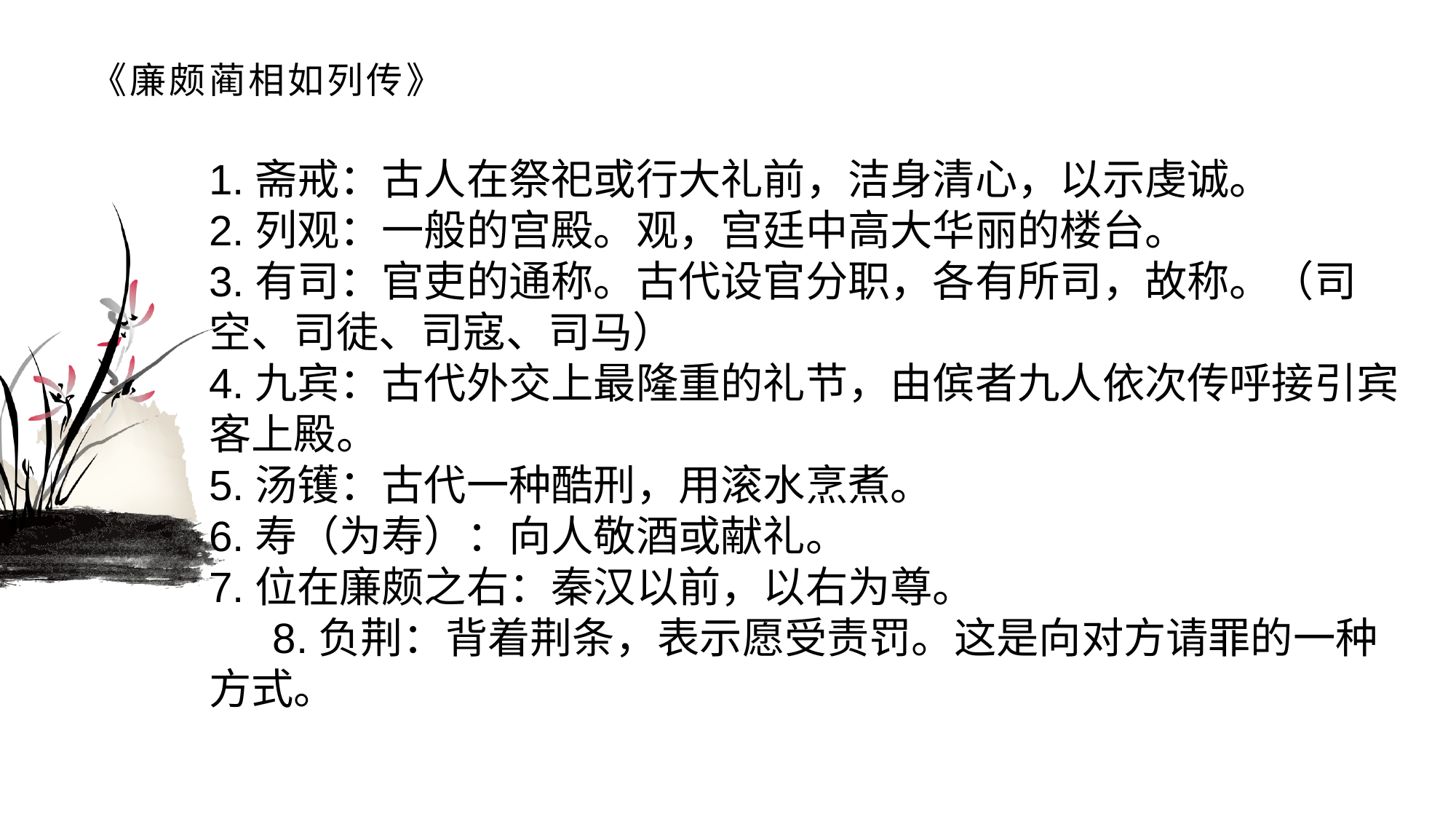

# 《廉颇蔺相如列传》
1.斋戒：古人在祭祀或行大礼前，洁身清心，以示虔诚。2.列观：一般的宫殿。观，宫廷中高大华丽的楼台。3.有司：官吏的通称。古代设官分职，各有所司，故称。（司空、司徒、司寇、司马）4.九宾：古代外交上最隆重的礼节，由傧者九人依次传呼接引宾客上殿。5.汤镬：古代一种酷刑，用滚水烹煮。6.寿（为寿）：向人敬酒或献礼。7.位在廉颇之右：秦汉以前，以右为尊。8.负荆：背着荆条，表示愿受责罚。这是向对方请罪的一种方式。